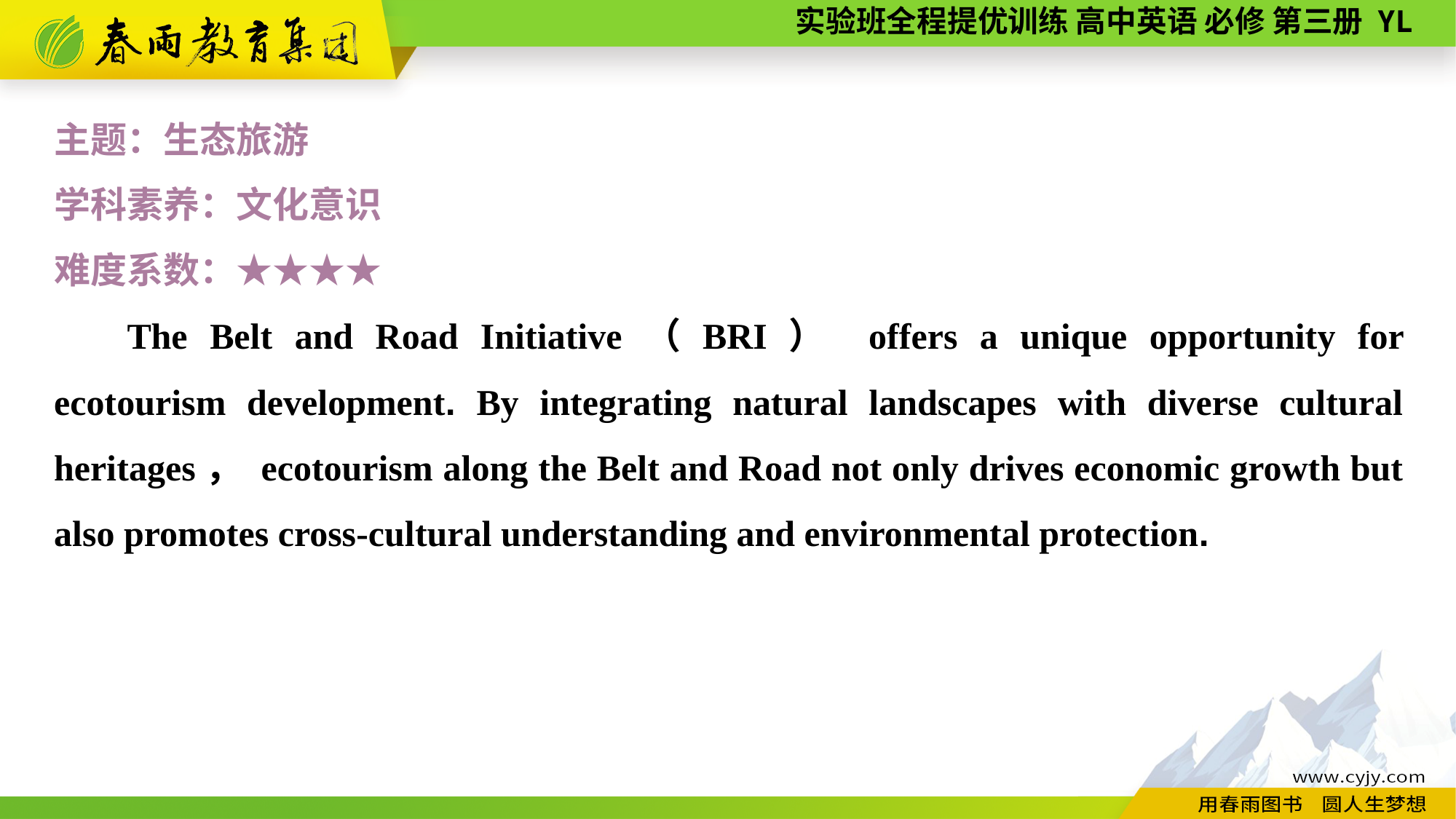

主题：生态旅游
学科素养：文化意识
难度系数：★★★★
The Belt and Road Initiative（BRI） offers a unique opportunity for ecotourism development. By integrating natural landscapes with diverse cultural heritages， ecotourism along the Belt and Road not only drives economic growth but also promotes cross-cultural understanding and environmental protection.